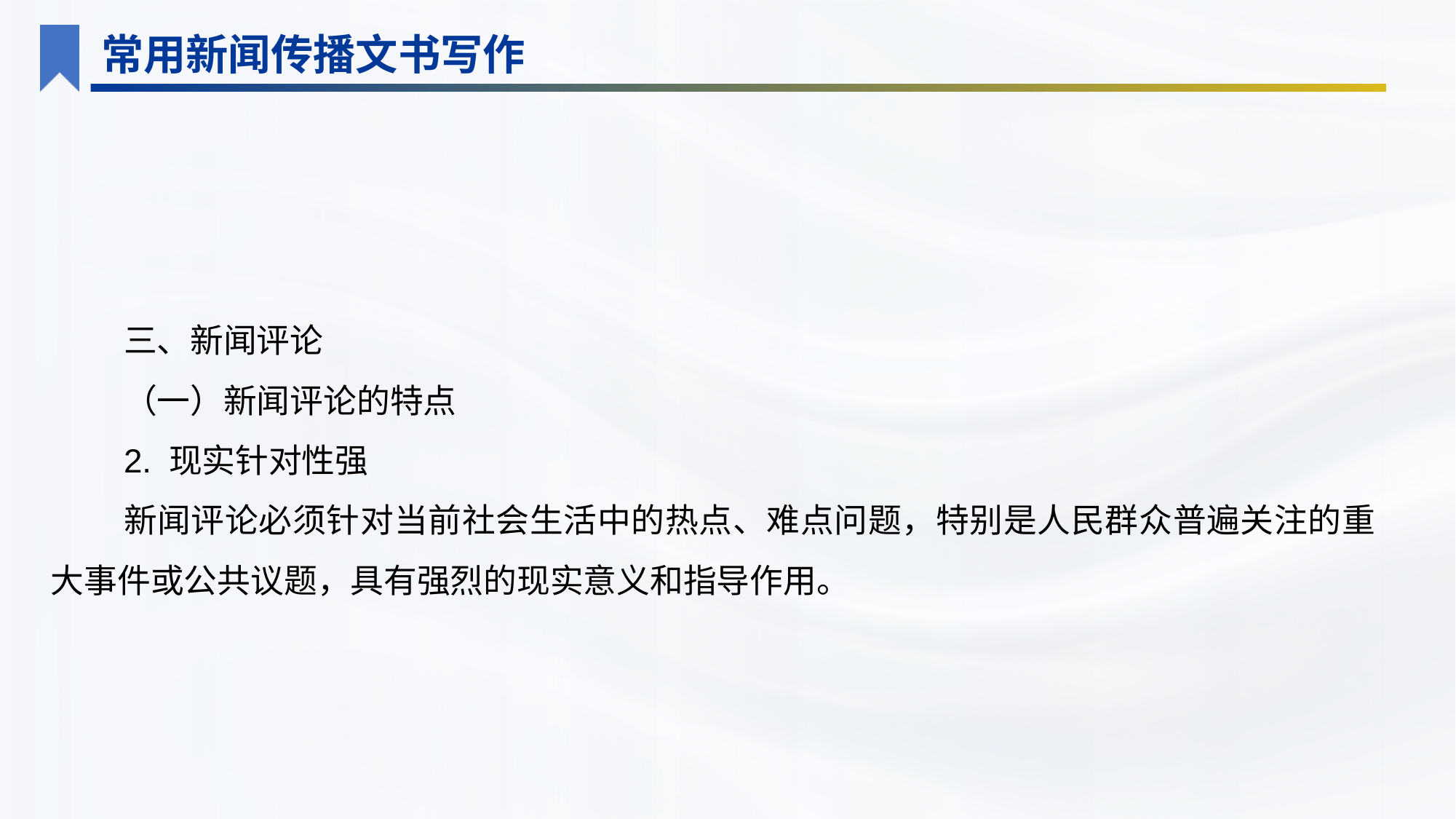

常用新闻传播文书写作
三、新闻评论
（一）新闻评论的特点
2. 现实针对性强
新闻评论必须针对当前社会生活中的热点、难点问题，特别是人民群众普遍关注的重大事件或公共议题，具有强烈的现实意义和指导作用。